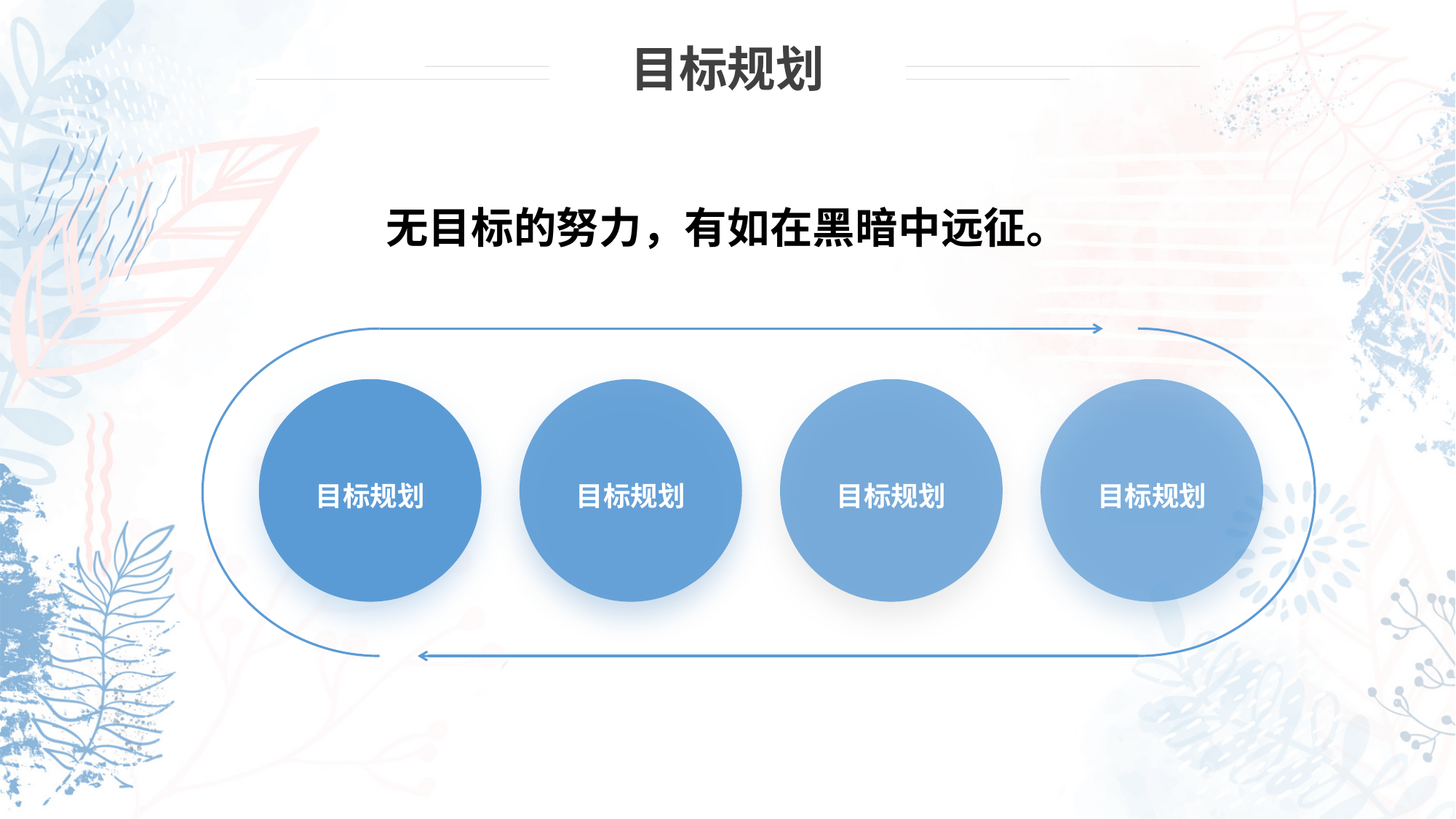

目标规划
无目标的努力，有如在黑暗中远征。

目标规划
目标规划
目标规划
目标规划
14